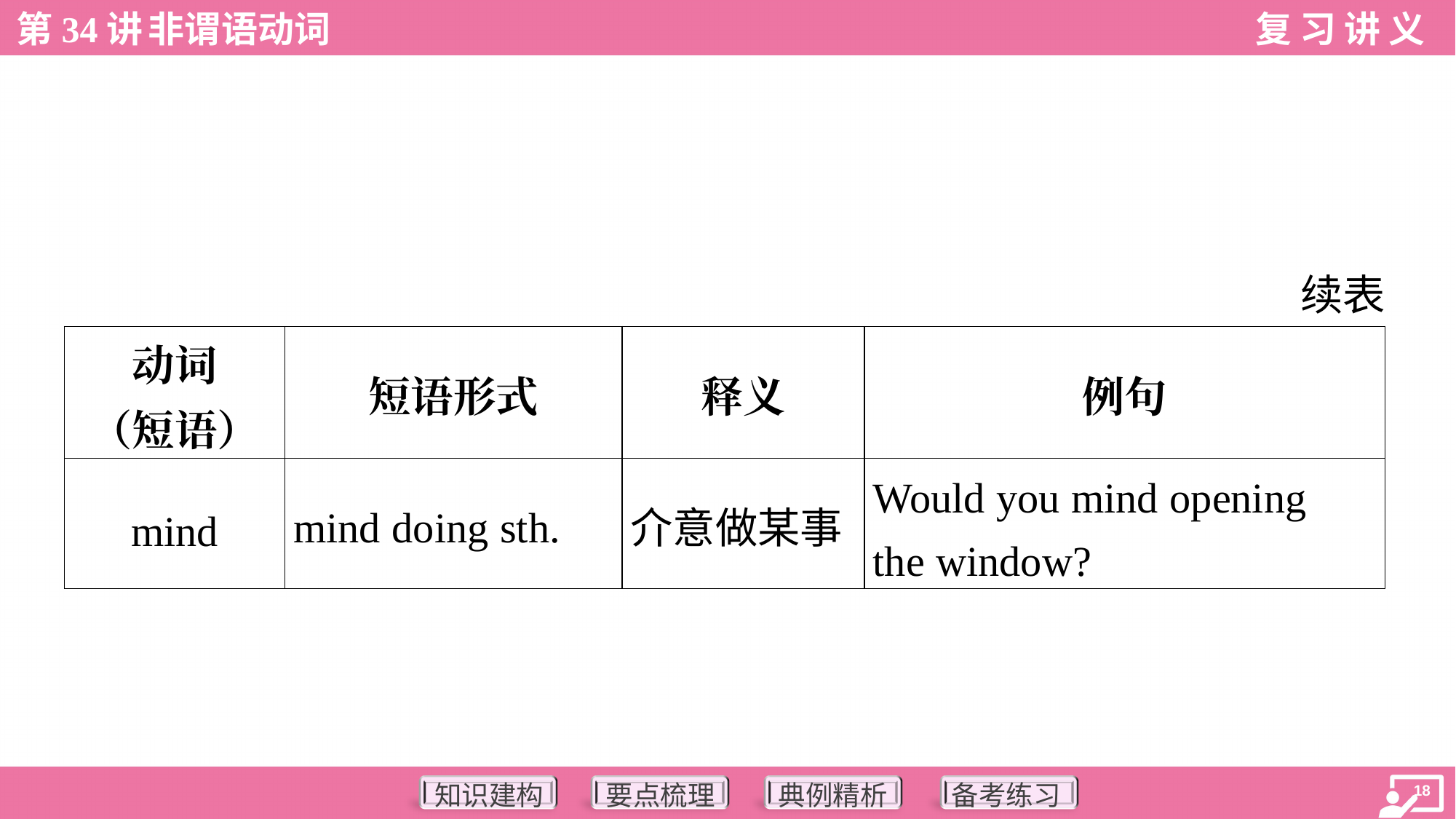

续表
| 动词 （短语） | 短语形式 | 释义 | 例句 |
| --- | --- | --- | --- |
| mind | mind doing sth. | 介意做某事 | Would you mind opening the window? |